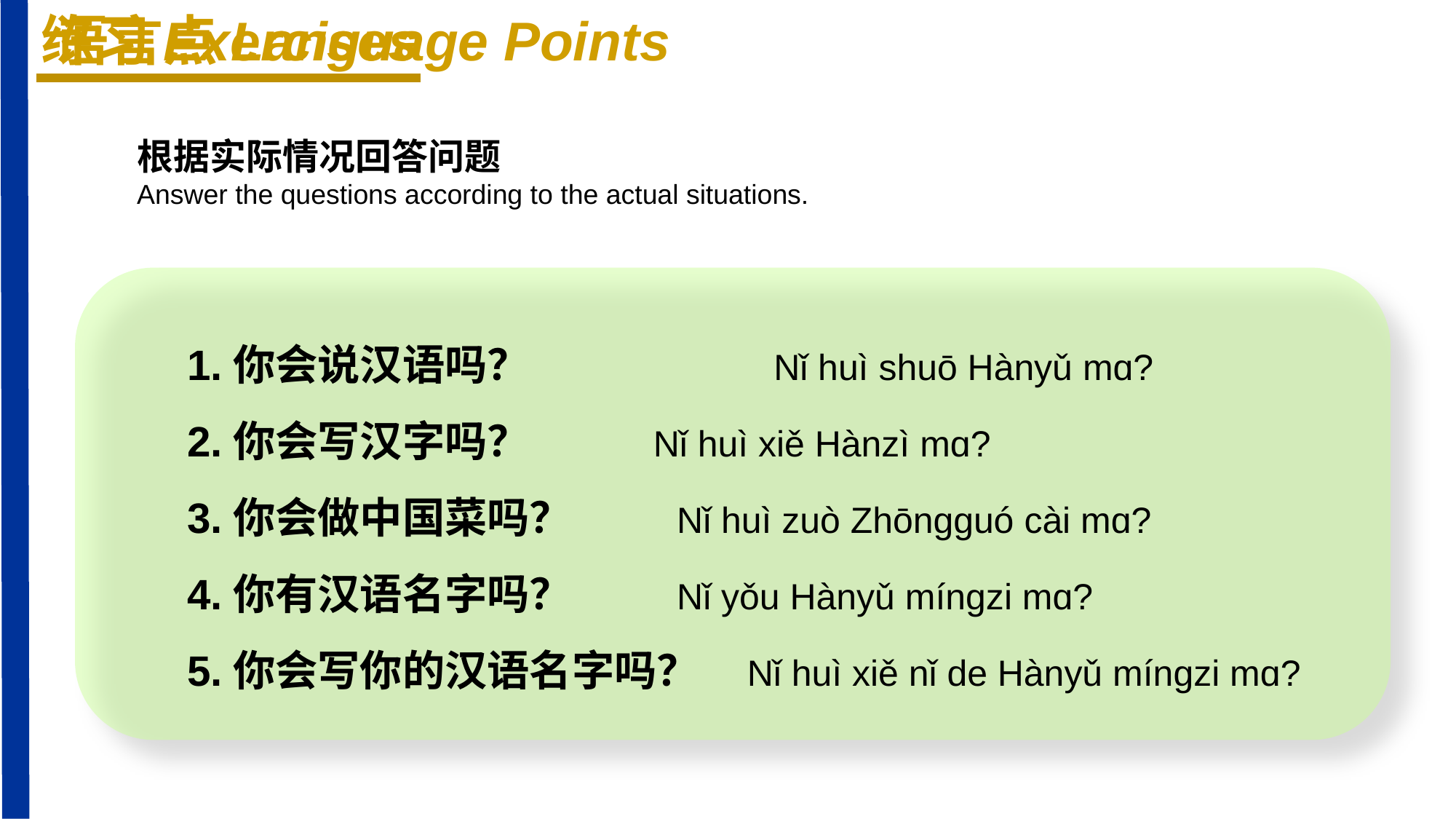

练习Exercises
语言点Language Points
根据实际情况回答问题
Answer the questions according to the actual situations.

1.你会说汉语吗？                           Nǐ huì shuō Hànyǔ mɑ?
2.你会写汉字吗？            Nǐ huì xiě Hànzì mɑ?
3.你会做中国菜吗？          Nǐ huì zuò Zhōnɡɡuó cài mɑ?
4.你有汉语名字吗？          Nǐ yǒu Hànyǔ mínɡzi mɑ?
5.你会写你的汉语名字吗？    Nǐ huì xiě nǐ de Hànyǔ mínɡzi mɑ?